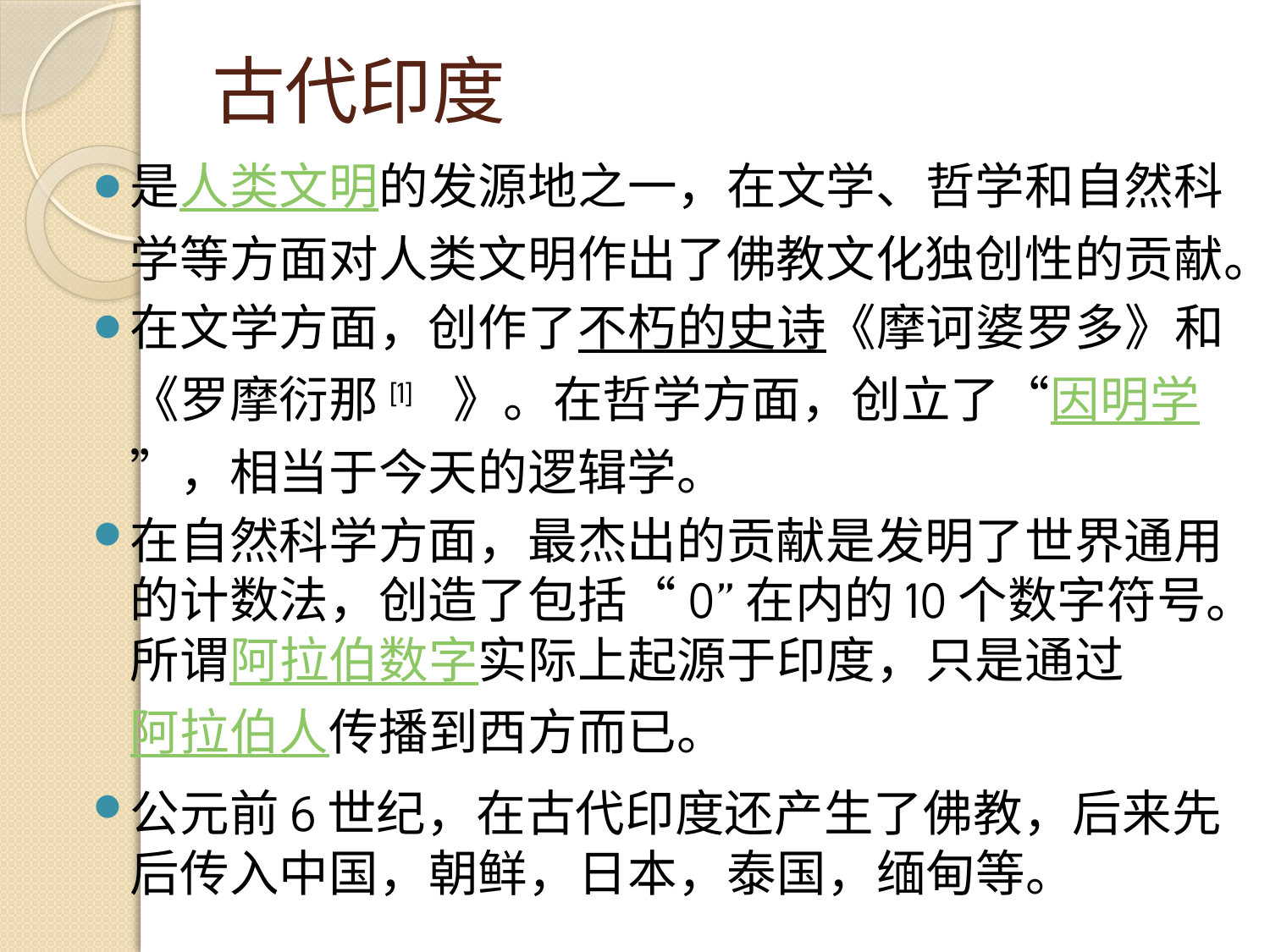

# 古代印度
是人类文明的发源地之一，在文学、哲学和自然科学等方面对人类文明作出了佛教文化独创性的贡献。
在文学方面，创作了不朽的史诗《摩诃婆罗多》和《罗摩衍那[1]  》。在哲学方面，创立了“因明学”，相当于今天的逻辑学。
在自然科学方面，最杰出的贡献是发明了世界通用的计数法，创造了包括“0”在内的10个数字符号。所谓阿拉伯数字实际上起源于印度，只是通过阿拉伯人传播到西方而已。
公元前6世纪，在古代印度还产生了佛教，后来先后传入中国，朝鲜，日本，泰国，缅甸等。